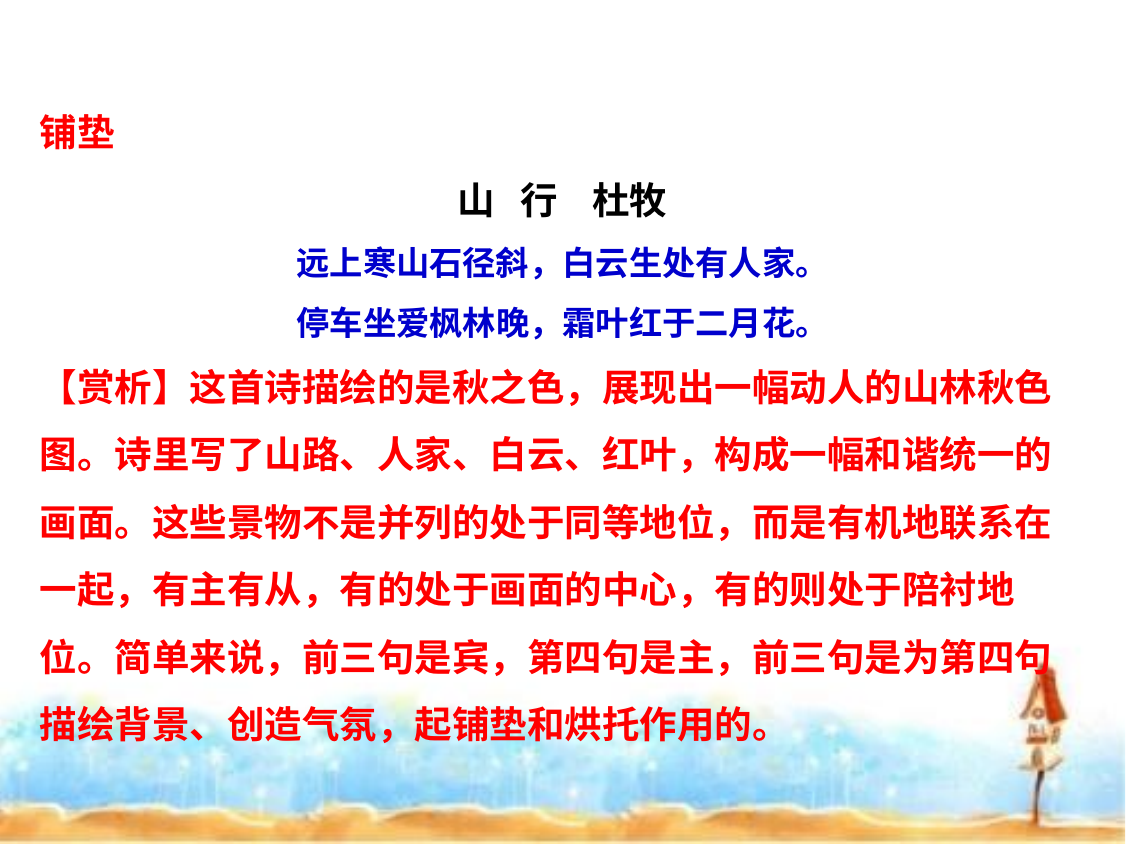

铺垫
山   行    杜牧
远上寒山石径斜，白云生处有人家。
停车坐爱枫林晚，霜叶红于二月花。
【赏析】这首诗描绘的是秋之色，展现出一幅动人的山林秋色图。诗里写了山路、人家、白云、红叶，构成一幅和谐统一的画面。这些景物不是并列的处于同等地位，而是有机地联系在一起，有主有从，有的处于画面的中心，有的则处于陪衬地位。简单来说，前三句是宾，第四句是主，前三句是为第四句描绘背景、创造气氛，起铺垫和烘托作用的。